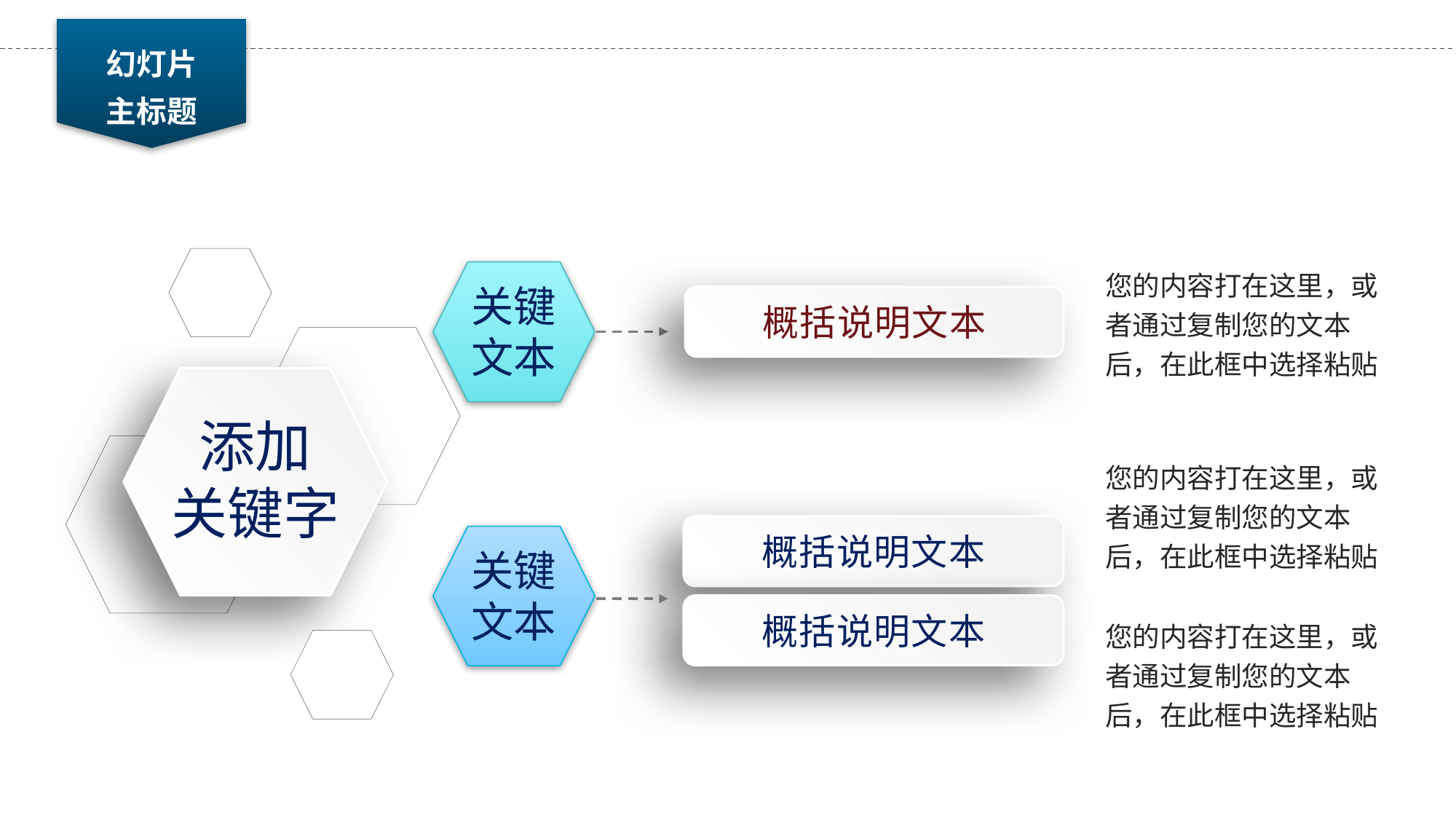

幻灯片
主标题

您的内容打在这里，或者通过复制您的文本后，在此框中选择粘贴

关键
文本
概括说明文本

添加
关键字

您的内容打在这里，或者通过复制您的文本后，在此框中选择粘贴
概括说明文本

关键
文本
概括说明文本
您的内容打在这里，或者通过复制您的文本后，在此框中选择粘贴